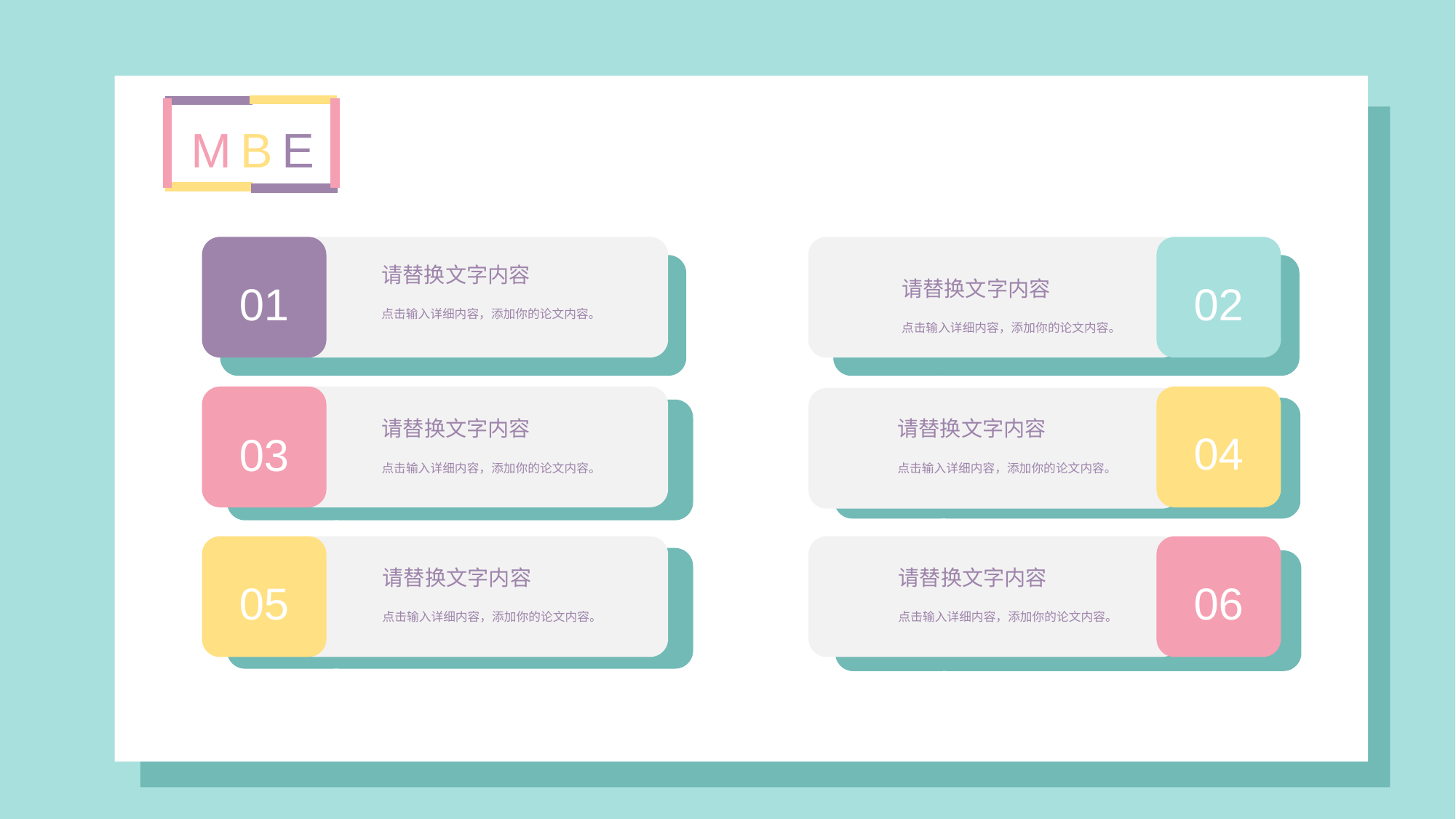

MBE

请替换文字内容
01
02
点击输入详细内容，添加你的论文内容。

04
03

05
06

请替换文字内容
点击输入详细内容，添加你的论文内容。
请替换文字内容
请替换文字内容
点击输入详细内容，添加你的论文内容。
点击输入详细内容，添加你的论文内容。
请替换文字内容
请替换文字内容
点击输入详细内容，添加你的论文内容。
点击输入详细内容，添加你的论文内容。